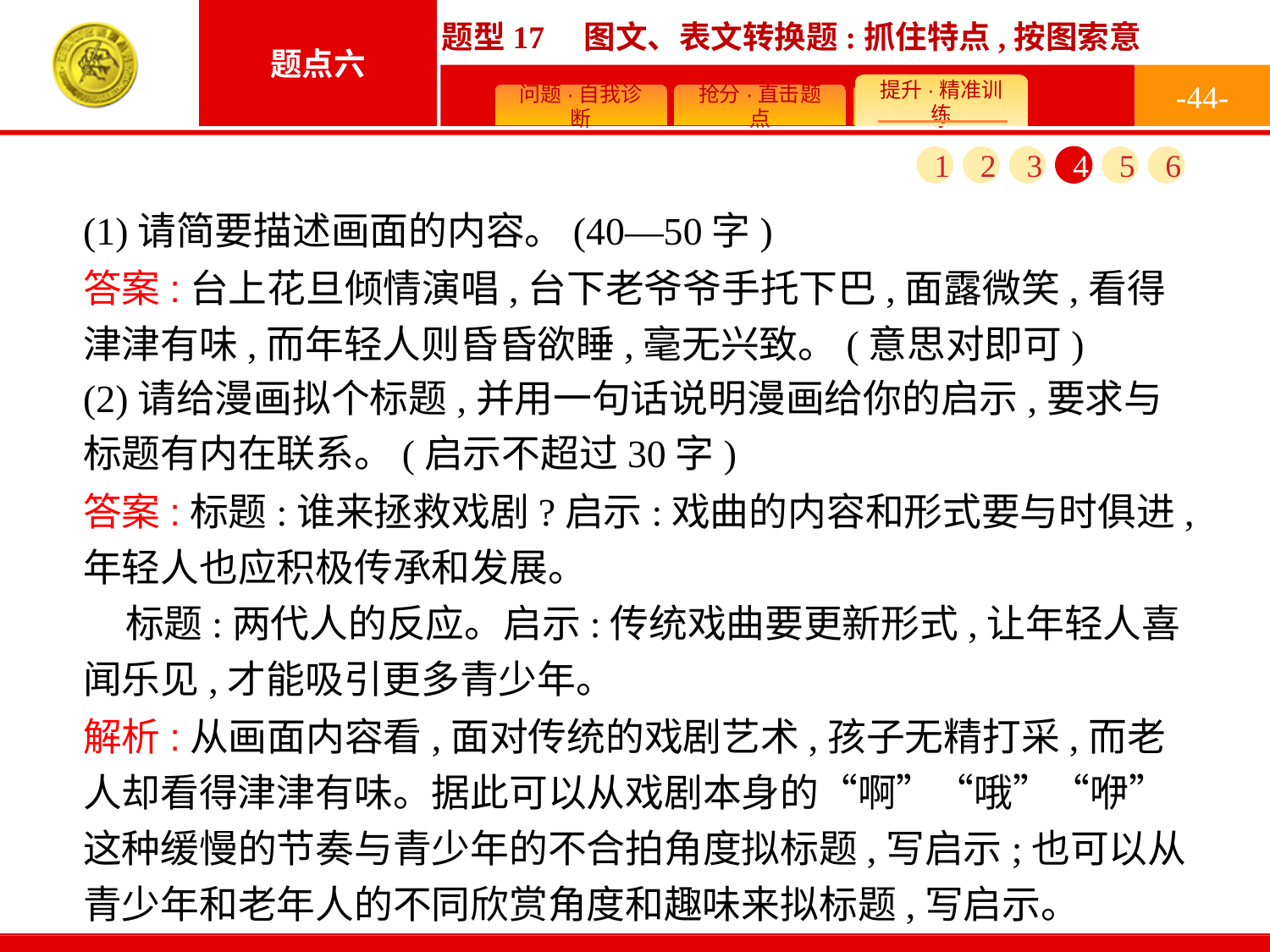

-44-
1
2
3
4
5
6
(1)请简要描述画面的内容。(40—50字)

(2)请给漫画拟个标题,并用一句话说明漫画给你的启示,要求与标题有内在联系。(启示不超过30字)
答案:台上花旦倾情演唱,台下老爷爷手托下巴,面露微笑,看得津津有味,而年轻人则昏昏欲睡,毫无兴致。(意思对即可)
答案:标题:谁来拯救戏剧?启示:戏曲的内容和形式要与时俱进,年轻人也应积极传承和发展。
标题:两代人的反应。启示:传统戏曲要更新形式,让年轻人喜闻乐见,才能吸引更多青少年。
解析:从画面内容看,面对传统的戏剧艺术,孩子无精打采,而老人却看得津津有味。据此可以从戏剧本身的“啊”“哦”“咿”这种缓慢的节奏与青少年的不合拍角度拟标题,写启示;也可以从青少年和老年人的不同欣赏角度和趣味来拟标题,写启示。